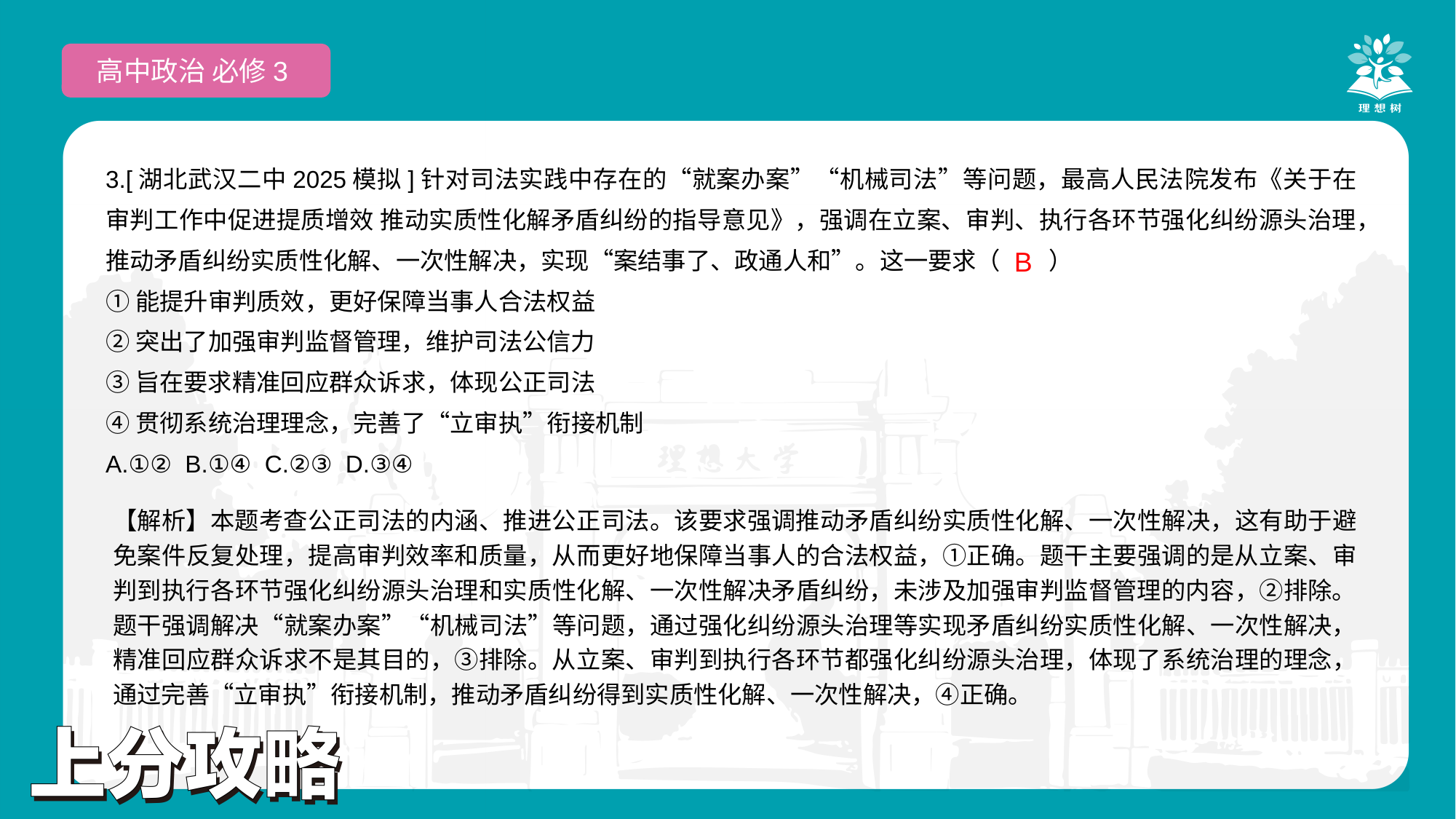

高中政治 必修3
3.[湖北武汉二中2025模拟]针对司法实践中存在的“就案办案”“机械司法”等问题，最高人民法院发布《关于在审判工作中促进提质增效 推动实质性化解矛盾纠纷的指导意见》，强调在立案、审判、执行各环节强化纠纷源头治理，推动矛盾纠纷实质性化解、一次性解决，实现“案结事了、政通人和”。这一要求（　　）
①能提升审判质效，更好保障当事人合法权益
②突出了加强审判监督管理，维护司法公信力
③旨在要求精准回应群众诉求，体现公正司法
④贯彻系统治理理念，完善了“立审执”衔接机制
A.①②  B.①④  C.②③  D.③④
 B
【解析】本题考查公正司法的内涵、推进公正司法。该要求强调推动矛盾纠纷实质性化解、一次性解决，这有助于避免案件反复处理，提高审判效率和质量，从而更好地保障当事人的合法权益，①正确。题干主要强调的是从立案、审判到执行各环节强化纠纷源头治理和实质性化解、一次性解决矛盾纠纷，未涉及加强审判监督管理的内容，②排除。题干强调解决“就案办案”“机械司法”等问题，通过强化纠纷源头治理等实现矛盾纠纷实质性化解、一次性解决，精准回应群众诉求不是其目的，③排除。从立案、审判到执行各环节都强化纠纷源头治理，体现了系统治理的理念，通过完善“立审执”衔接机制，推动矛盾纠纷得到实质性化解、一次性解决，④正确。